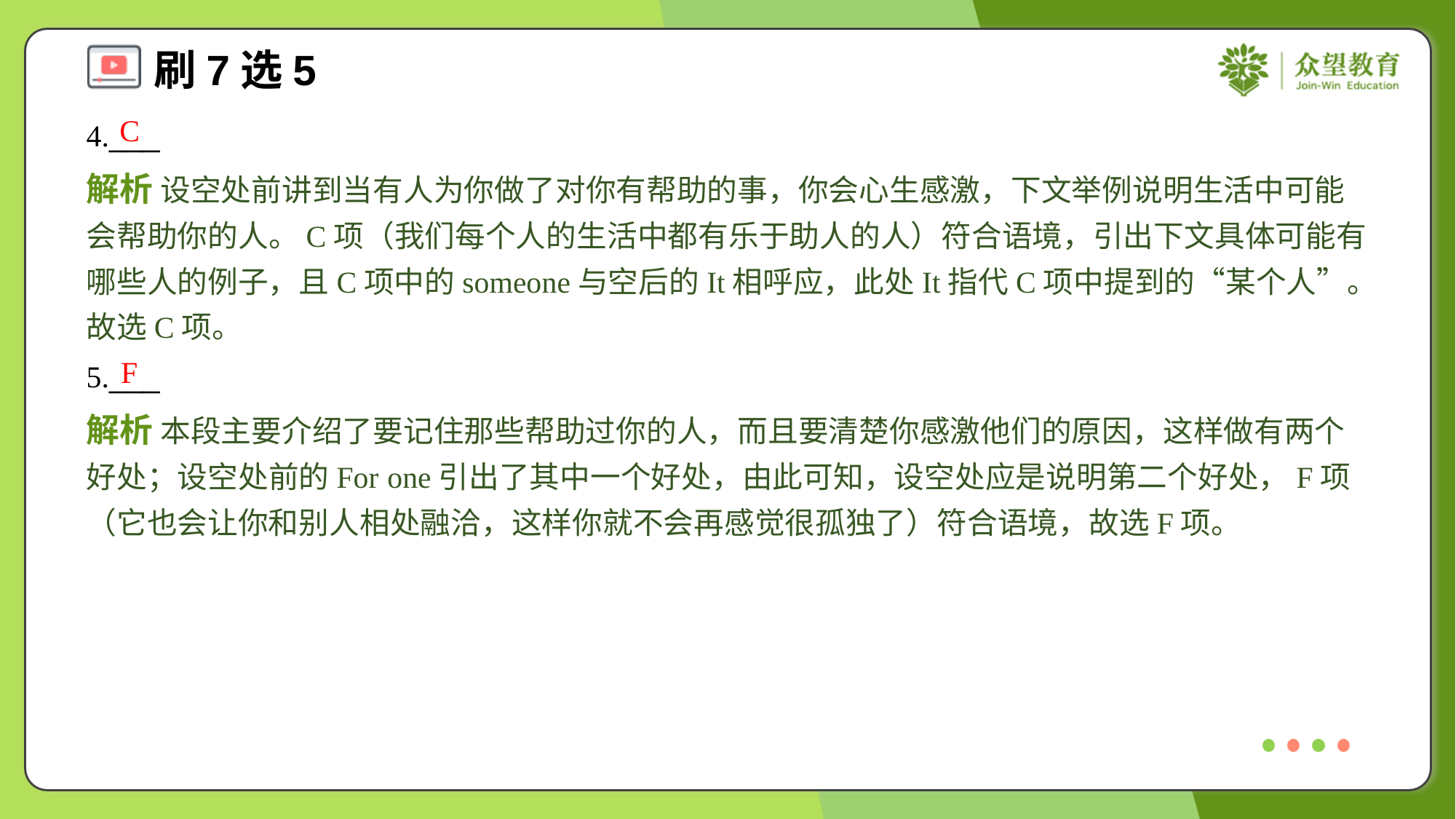

C
4.___
解析 设空处前讲到当有人为你做了对你有帮助的事，你会心生感激，下文举例说明生活中可能会帮助你的人。C项（我们每个人的生活中都有乐于助人的人）符合语境，引出下文具体可能有哪些人的例子，且C项中的someone与空后的It相呼应，此处It指代C项中提到的“某个人”。故选C项。
F
5.___
解析 本段主要介绍了要记住那些帮助过你的人，而且要清楚你感激他们的原因，这样做有两个好处；设空处前的For one引出了其中一个好处，由此可知，设空处应是说明第二个好处，F项（它也会让你和别人相处融洽，这样你就不会再感觉很孤独了）符合语境，故选F项。